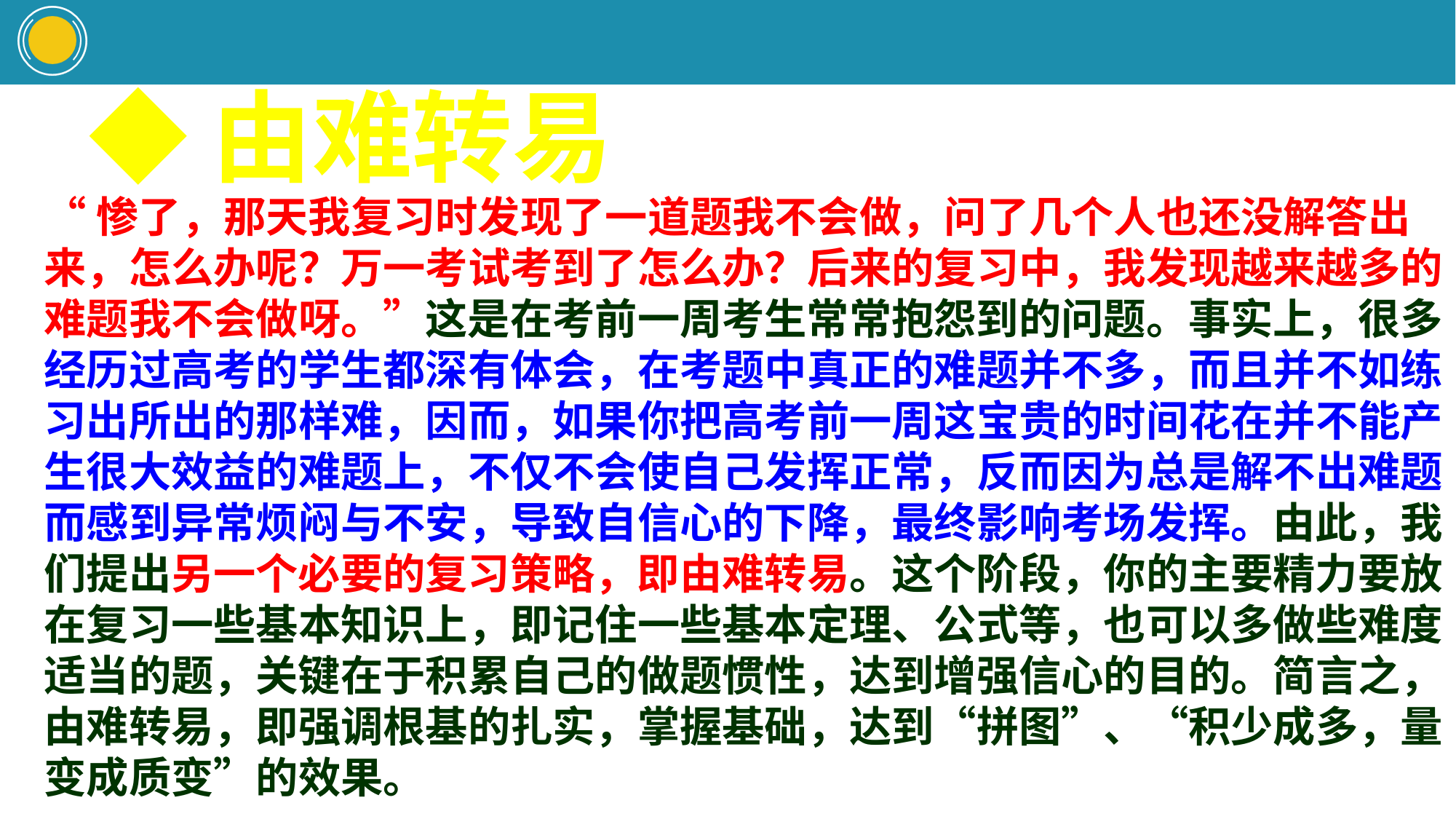

◆由难转易
“惨了，那天我复习时发现了一道题我不会做，问了几个人也还没解答出来，怎么办呢？万一考试考到了怎么办？后来的复习中，我发现越来越多的难题我不会做呀。”这是在考前一周考生常常抱怨到的问题。事实上，很多经历过高考的学生都深有体会，在考题中真正的难题并不多，而且并不如练习出所出的那样难，因而，如果你把高考前一周这宝贵的时间花在并不能产生很大效益的难题上，不仅不会使自己发挥正常，反而因为总是解不出难题而感到异常烦闷与不安，导致自信心的下降，最终影响考场发挥。由此，我们提出另一个必要的复习策略，即由难转易。这个阶段，你的主要精力要放在复习一些基本知识上，即记住一些基本定理、公式等，也可以多做些难度适当的题，关键在于积累自己的做题惯性，达到增强信心的目的。简言之，由难转易，即强调根基的扎实，掌握基础，达到“拼图”、“积少成多，量变成质变”的效果。